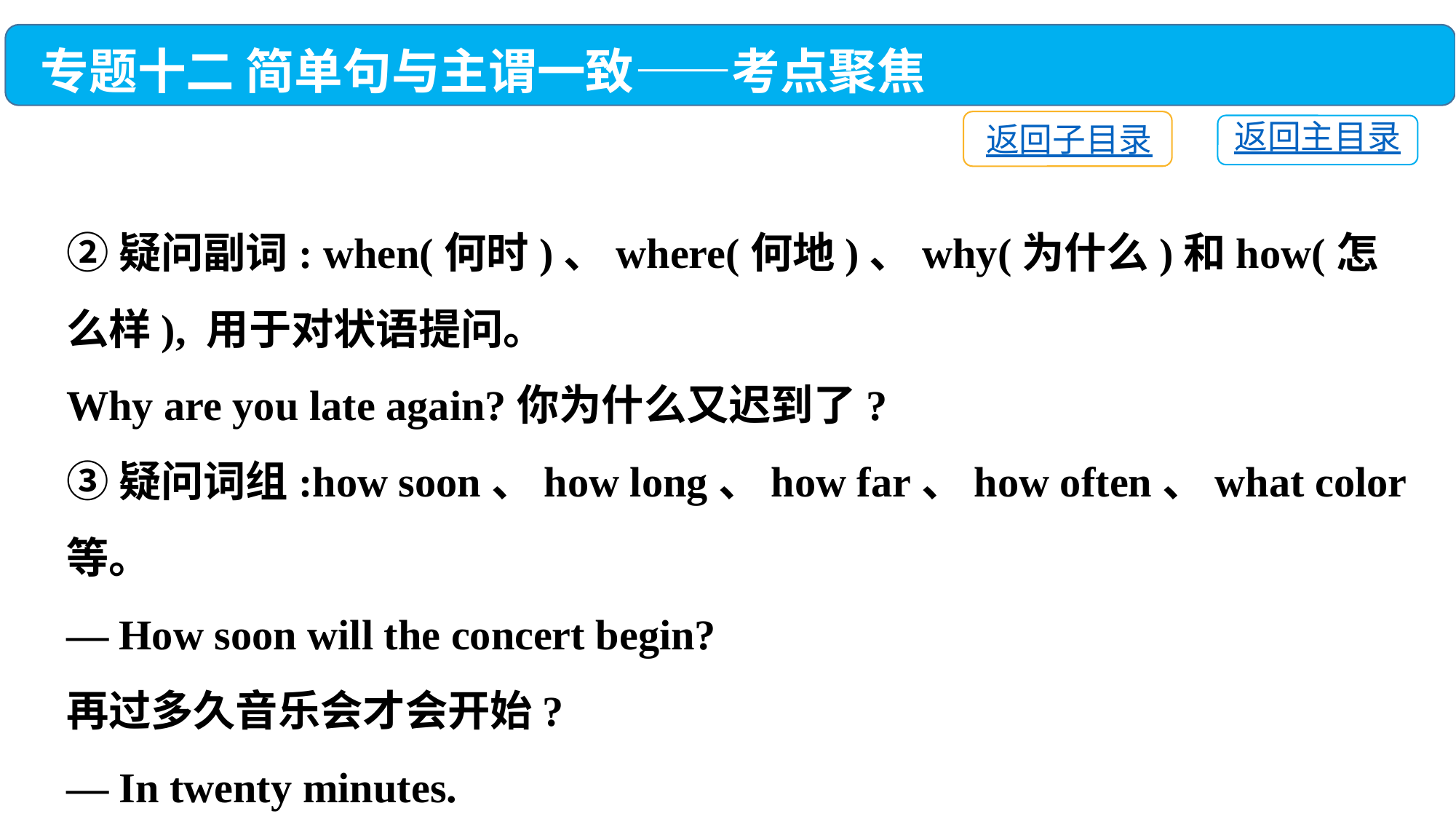

专题十二 简单句与主谓一致——考点聚焦

返回子目录
返回主目录
②疑问副词: when(何时)、where(何地)、why(为什么)和how(怎么样), 用于对状语提问。
Why are you late again?你为什么又迟到了?
③疑问词组:how soon、how long、how far、how often、what color等。
— How soon will the concert begin?
再过多久音乐会才会开始?
— In twenty minutes.
再过二十分钟。